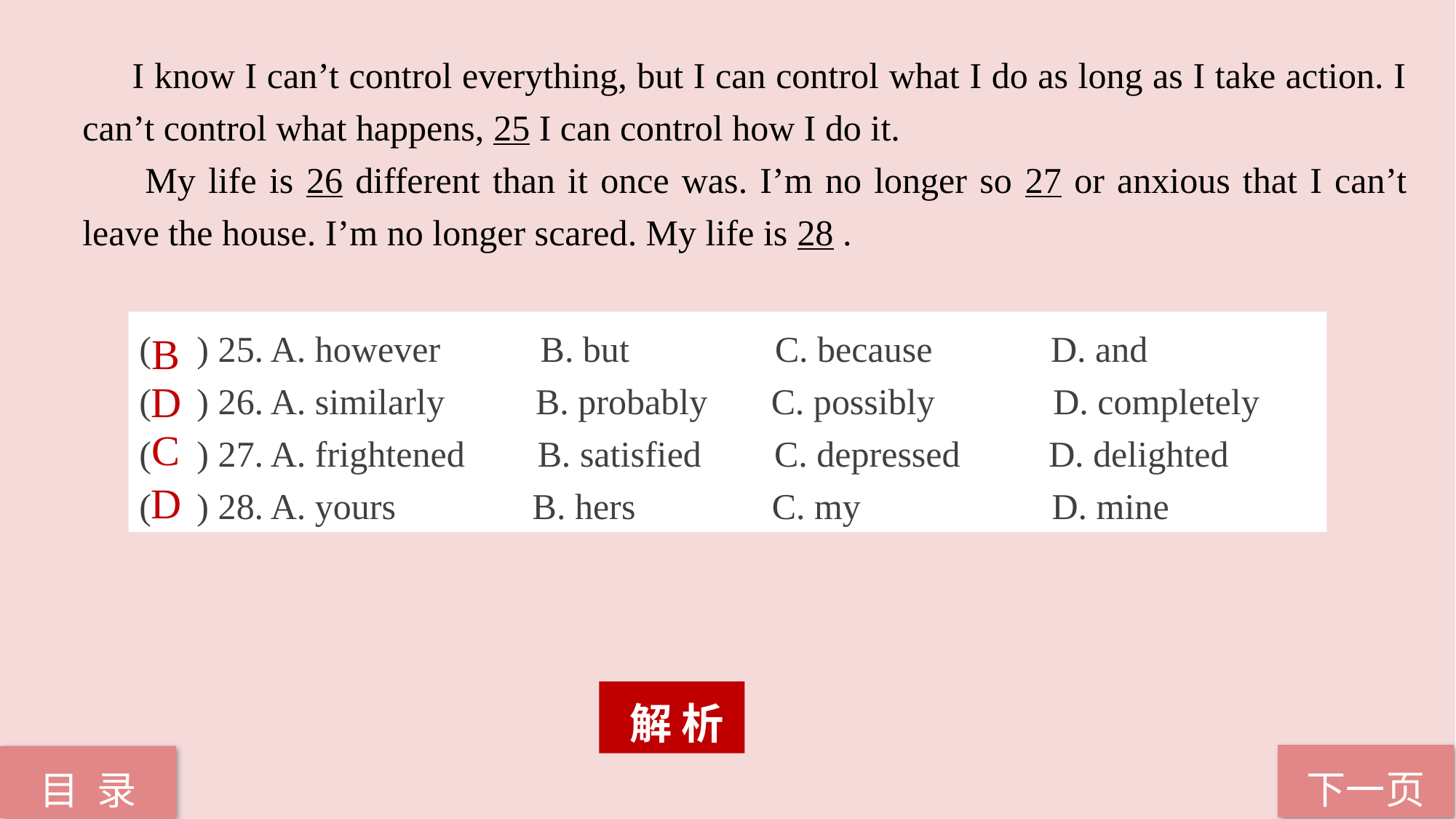

I know I can’t control everything, but I can control what I do as long as I take action. I can’t control what happens, 25 I can control how I do it.
     My life is 26 different than it once was. I’m no longer so 27 or anxious that I can’t leave the house. I’m no longer scared. My life is 28 .
(     ) 25. A. however           B. but                C. because             D. and
(     ) 26. A. similarly          B. probably       C. possibly             D. completely
(     ) 27. A. frightened        B. satisfied        C. depressed 	    D. delighted
(     ) 28. A. yours               B. hers               C. my                     D. mine
B
D
C
D
 解 析